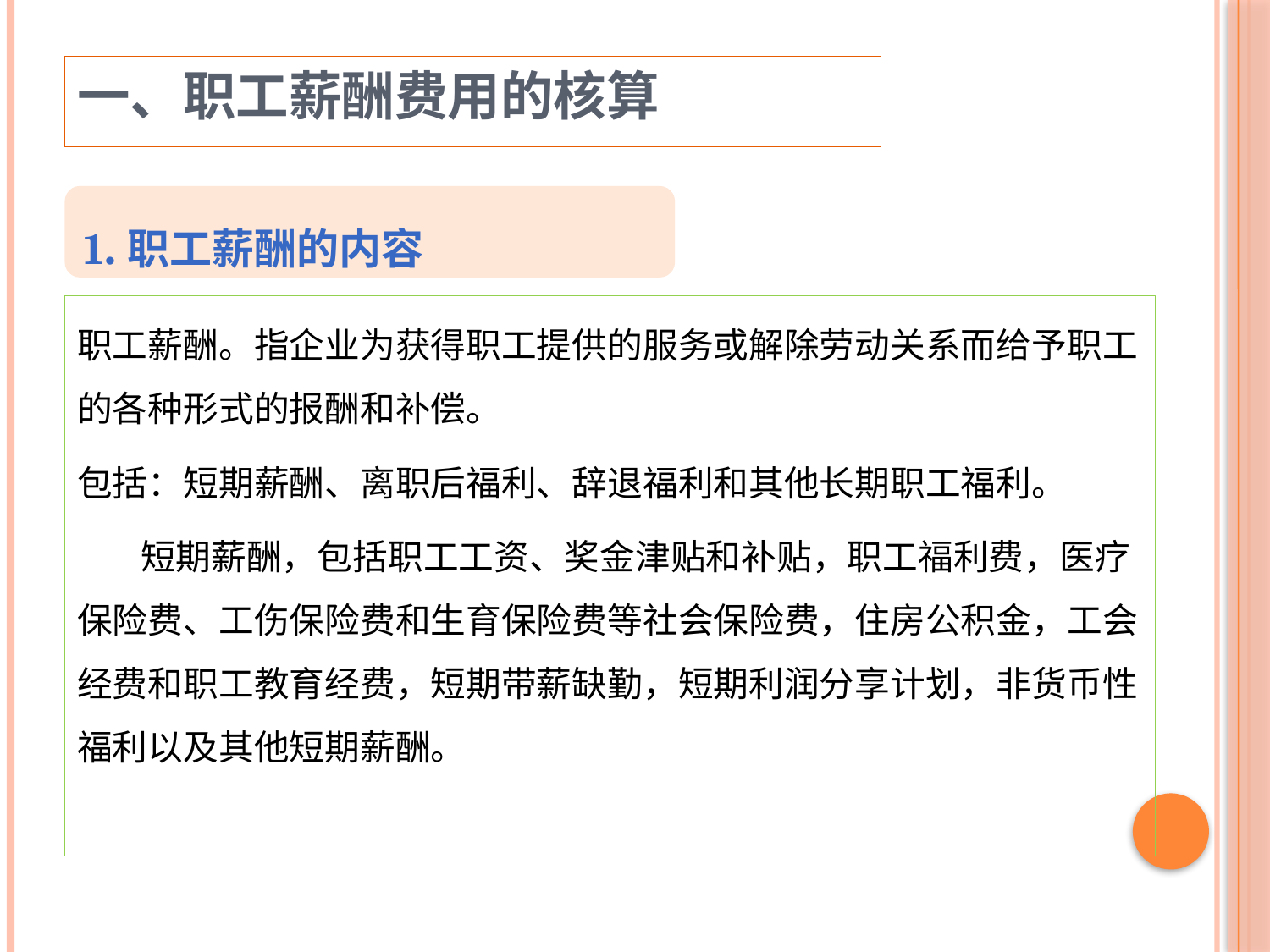

一、职工薪酬费用的核算
1.职工薪酬的内容
职工薪酬。指企业为获得职工提供的服务或解除劳动关系而给予职工的各种形式的报酬和补偿。
包括：短期薪酬、离职后福利、辞退福利和其他长期职工福利。
       短期薪酬，包括职工工资、奖金津贴和补贴，职工福利费，医疗保险费、工伤保险费和生育保险费等社会保险费，住房公积金，工会经费和职工教育经费，短期带薪缺勤，短期利润分享计划，非货币性福利以及其他短期薪酬。